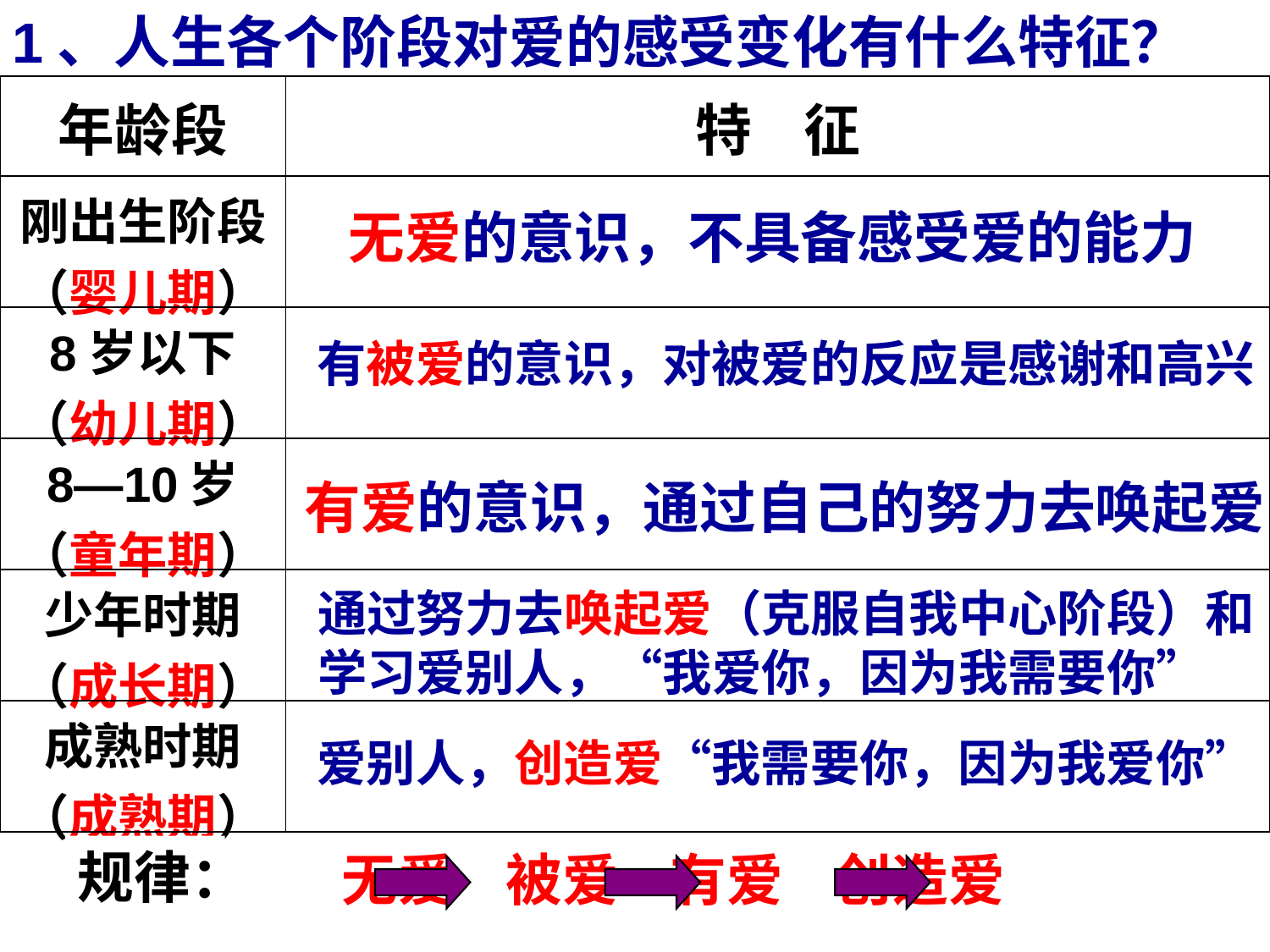

1、人生各个阶段对爱的感受变化有什么特征？
| 年龄段 | 特 征 |
| --- | --- |
| 刚出生阶段（婴儿期） |  |
| 8岁以下 （幼儿期） |  |
| 8—10岁 （童年期） |  |
| 少年时期 （成长期） |  |
| 成熟时期 （成熟期） |  |
无爱的意识，不具备感受爱的能力
有被爱的意识，对被爱的反应是感谢和高兴
有爱的意识，通过自己的努力去唤起爱
通过努力去唤起爱（克服自我中心阶段）和学习爱别人，“我爱你，因为我需要你”
爱别人，创造爱“我需要你，因为我爱你”
规律：
无爱    被爱    有爱    创造爱